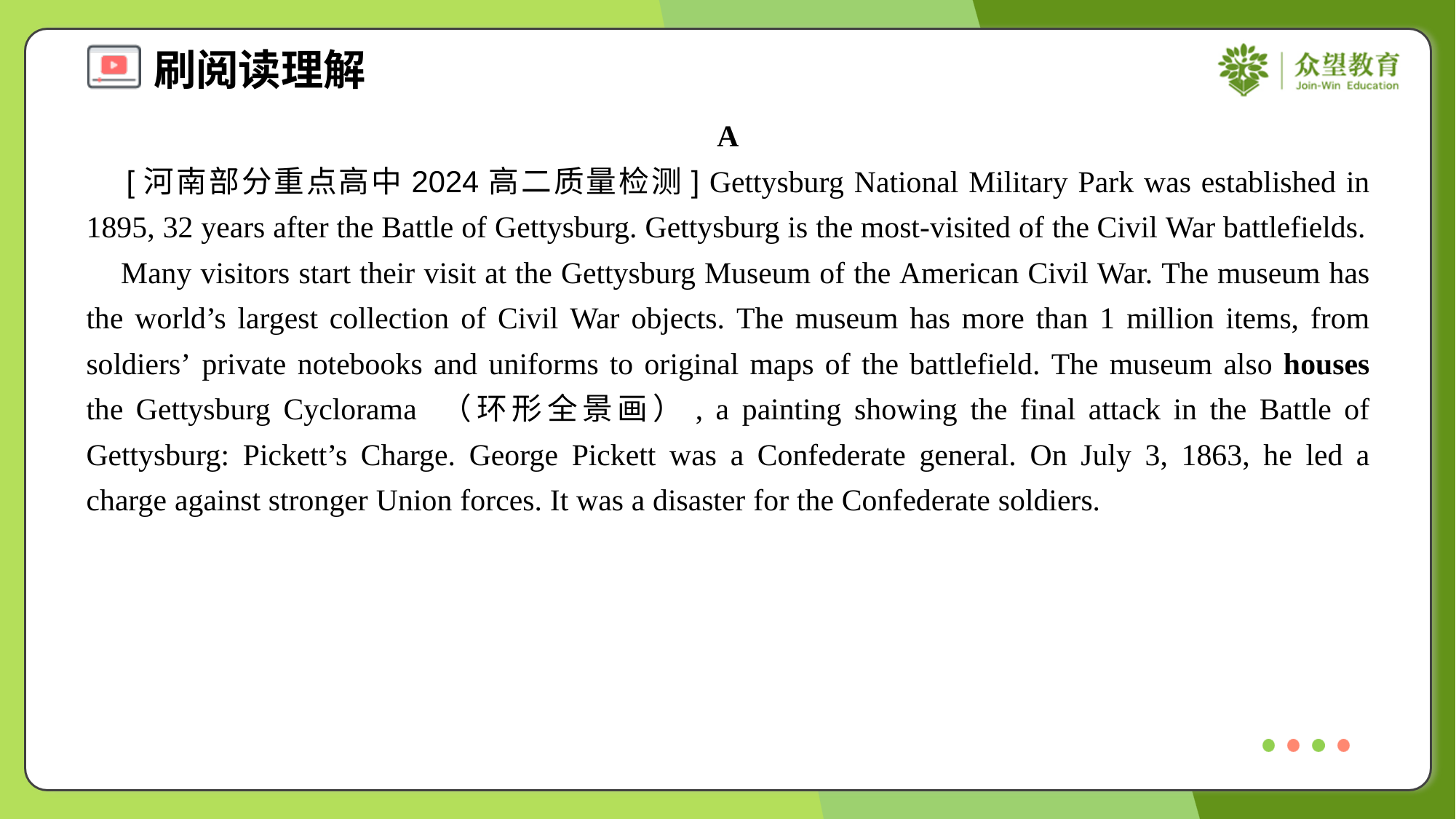

A
    [河南部分重点高中2024高二质量检测] Gettysburg National Military Park was established in 1895, 32 years after the Battle of Gettysburg. Gettysburg is the most-visited of the Civil War battlefields.
    Many visitors start their visit at the Gettysburg Museum of the American Civil War. The museum has the world’s largest collection of Civil War objects. The museum has more than 1 million items, from soldiers’ private notebooks and uniforms to original maps of the battlefield. The museum also houses the Gettysburg Cyclorama （环形全景画）, a painting showing the final attack in the Battle of Gettysburg: Pickett’s Charge. George Pickett was a Confederate general. On July 3, 1863, he led a charge against stronger Union forces. It was a disaster for the Confederate soldiers.